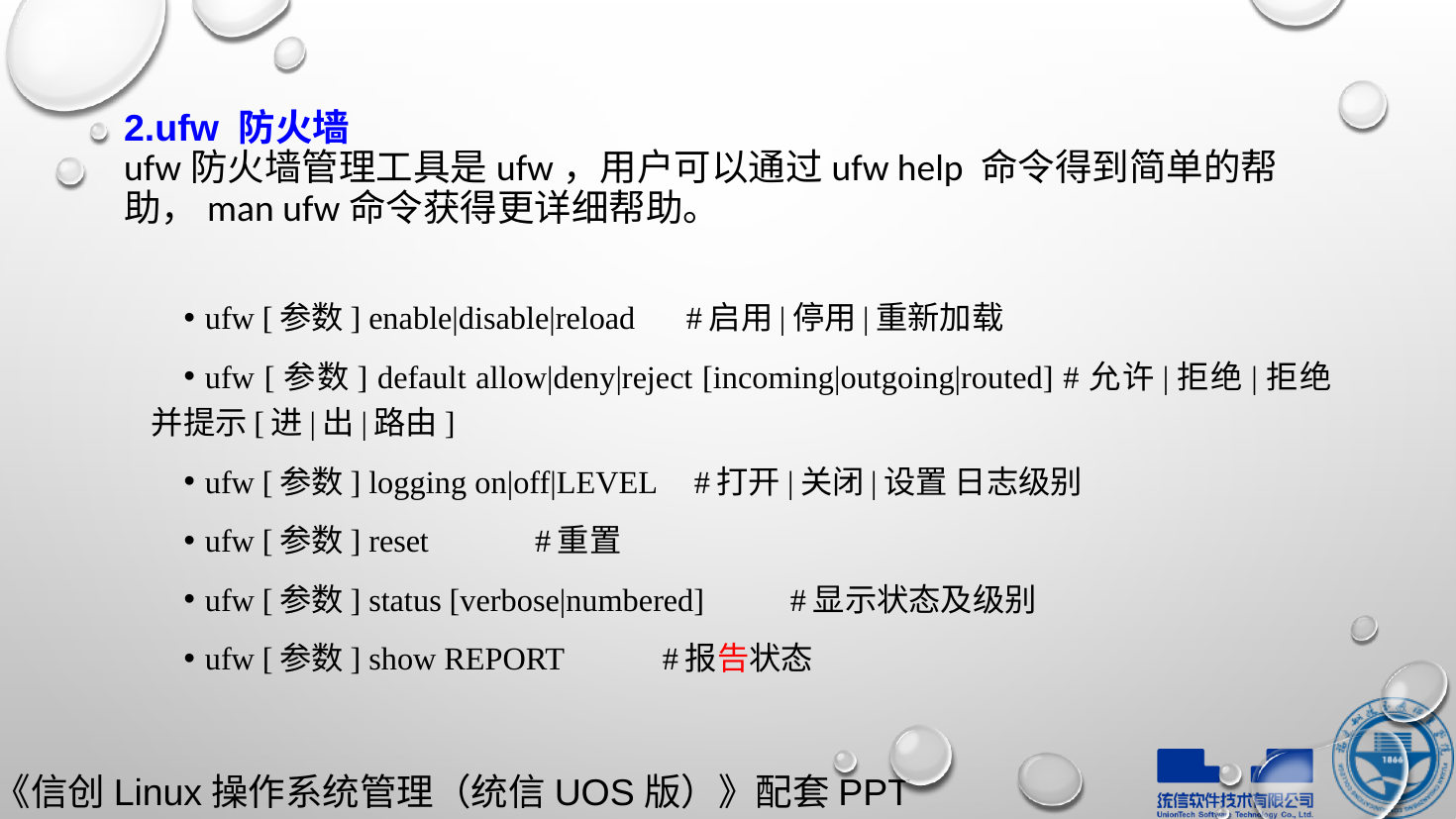

# 2.ufw 防火墙 ufw防火墙管理工具是ufw，用户可以通过ufw help 命令得到简单的帮助，man ufw命令获得更详细帮助。
ufw [参数] enable|disable|reload			   #启用|停用|重新加载
ufw [参数] default allow|deny|reject [incoming|outgoing|routed] #允许|拒绝|拒绝并提示[进|出|路由]
ufw [参数] logging on|off|LEVEL	    #打开|关闭|设置 日志级别
ufw [参数] reset					#重置
ufw [参数] status [verbose|numbered]				#显示状态及级别
ufw [参数] show REPORT					#报告状态